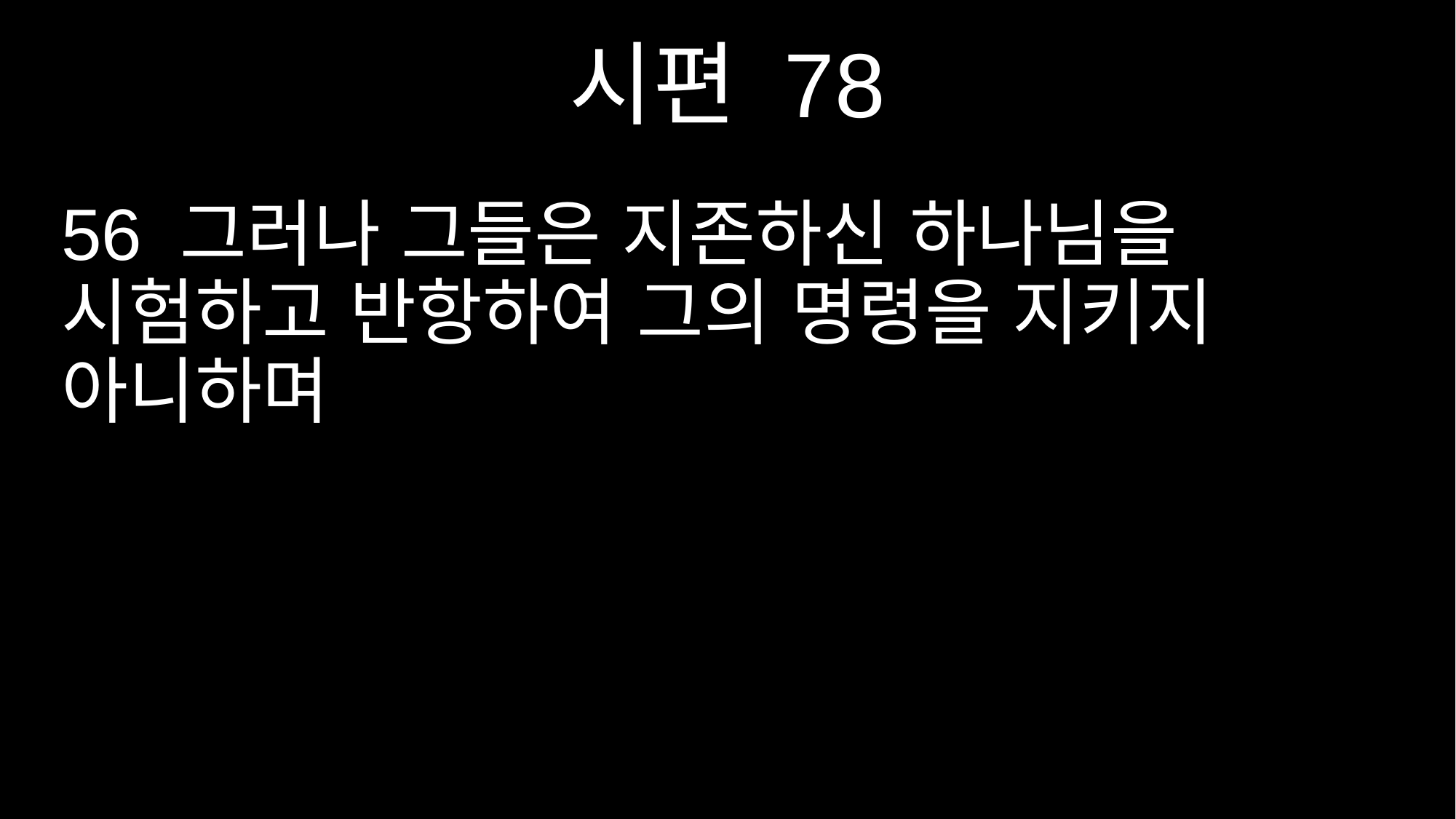

시편 78
56 그러나 그들은 지존하신 하나님을 시험하고 반항하여 그의 명령을 지키지 아니하며